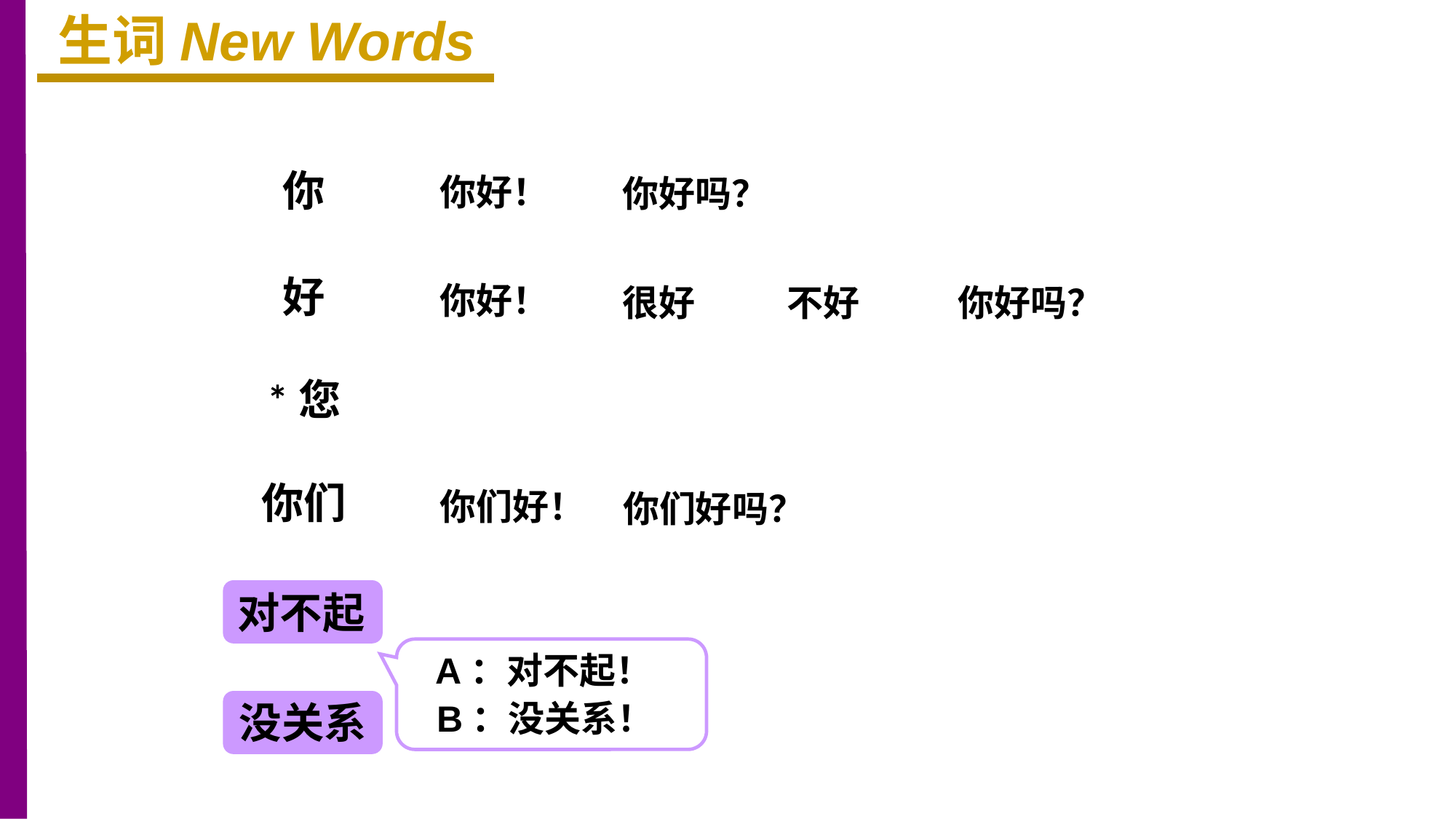

生词New Words
你
你好！
你好吗？
好
你好！
很好
不好
你好吗？
*您
你们
你们好！
你们好吗？

对不起

A：对不起！
B：没关系！

没关系